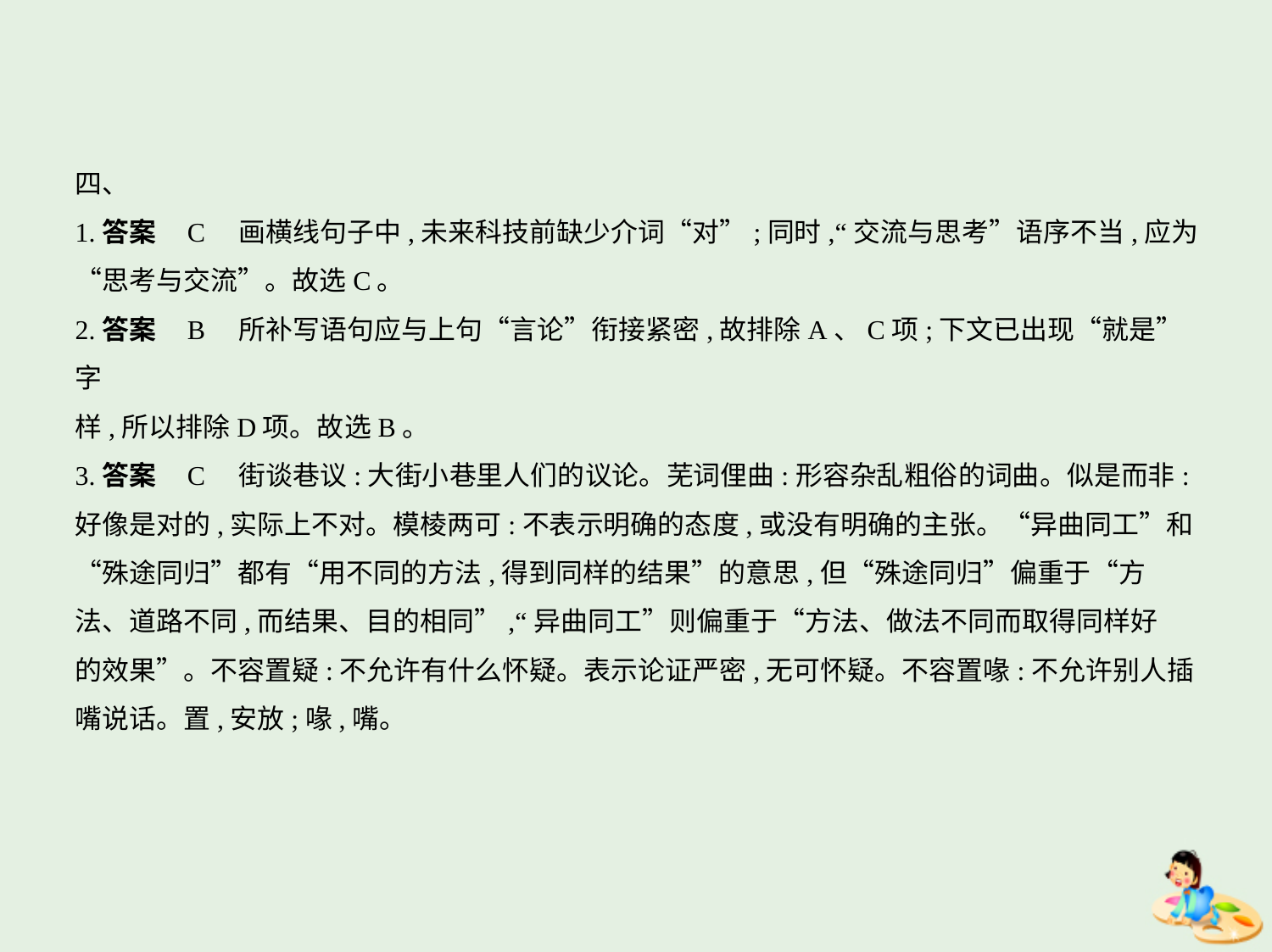

四、
1.答案    C　画横线句子中,未来科技前缺少介词“对”;同时,“交流与思考”语序不当,应为
“思考与交流”。故选C。
2.答案    B　所补写语句应与上句“言论”衔接紧密,故排除A、C项;下文已出现“就是”字
样,所以排除D项。故选B。
3.答案    C　街谈巷议:大街小巷里人们的议论。芜词俚曲:形容杂乱粗俗的词曲。似是而非:
好像是对的,实际上不对。模棱两可:不表示明确的态度,或没有明确的主张。“异曲同工”和
“殊途同归”都有“用不同的方法,得到同样的结果”的意思,但“殊途同归”偏重于“方
法、道路不同,而结果、目的相同”,“异曲同工”则偏重于“方法、做法不同而取得同样好
的效果”。不容置疑:不允许有什么怀疑。表示论证严密,无可怀疑。不容置喙:不允许别人插
嘴说话。置,安放;喙,嘴。